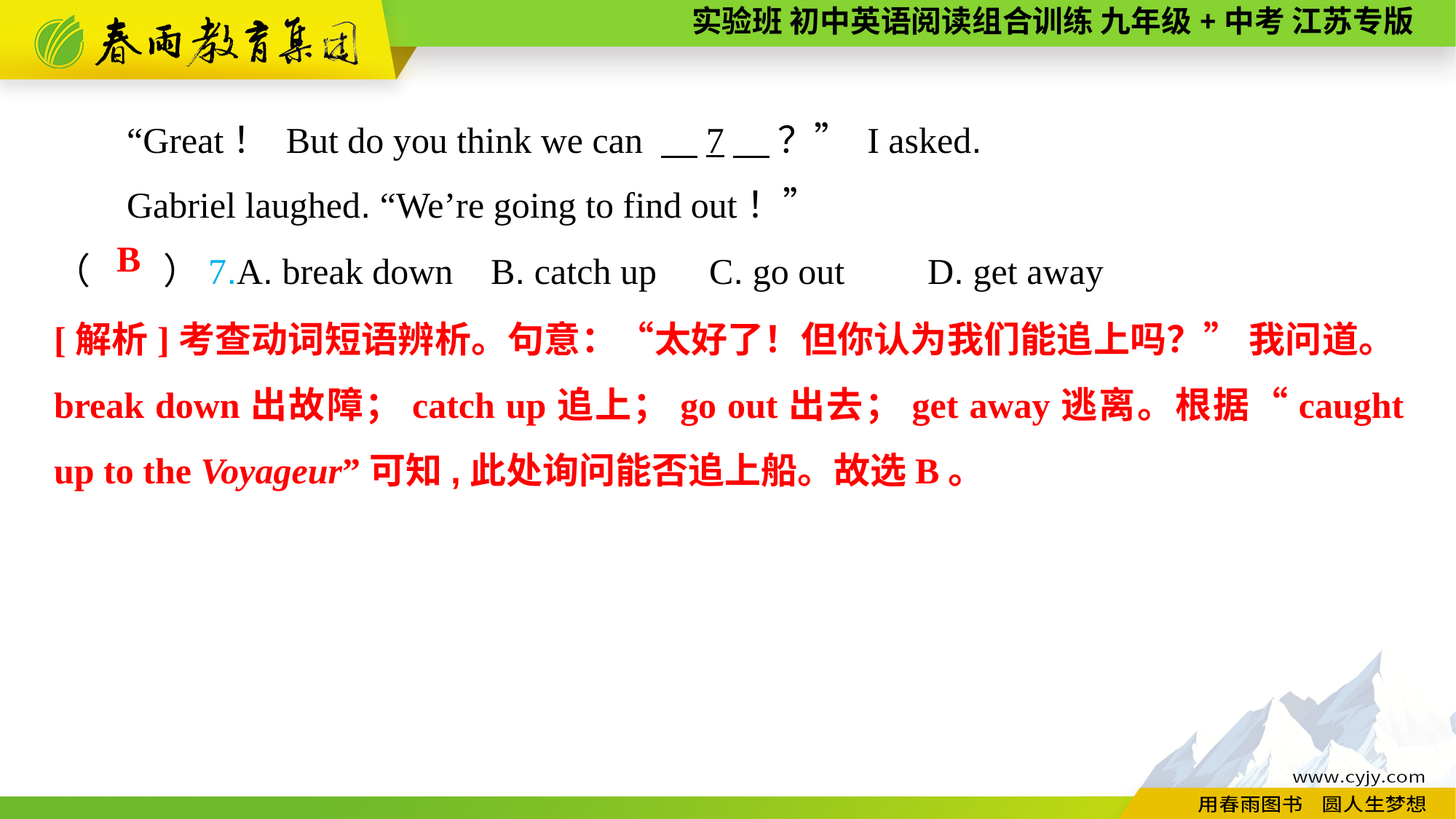

“Great！ But do you think we can 　7　 ？” I asked.
Gabriel laughed. “We’re going to find out！”
（　　）7.A. break down	B. catch up	C. go out	D. get away
B
[解析]考查动词短语辨析。句意：“太好了！但你认为我们能追上吗？” 我问道。break down出故障；catch up追上；go out出去；get away逃离。根据“caught up to the Voyageur”可知,此处询问能否追上船。故选B。